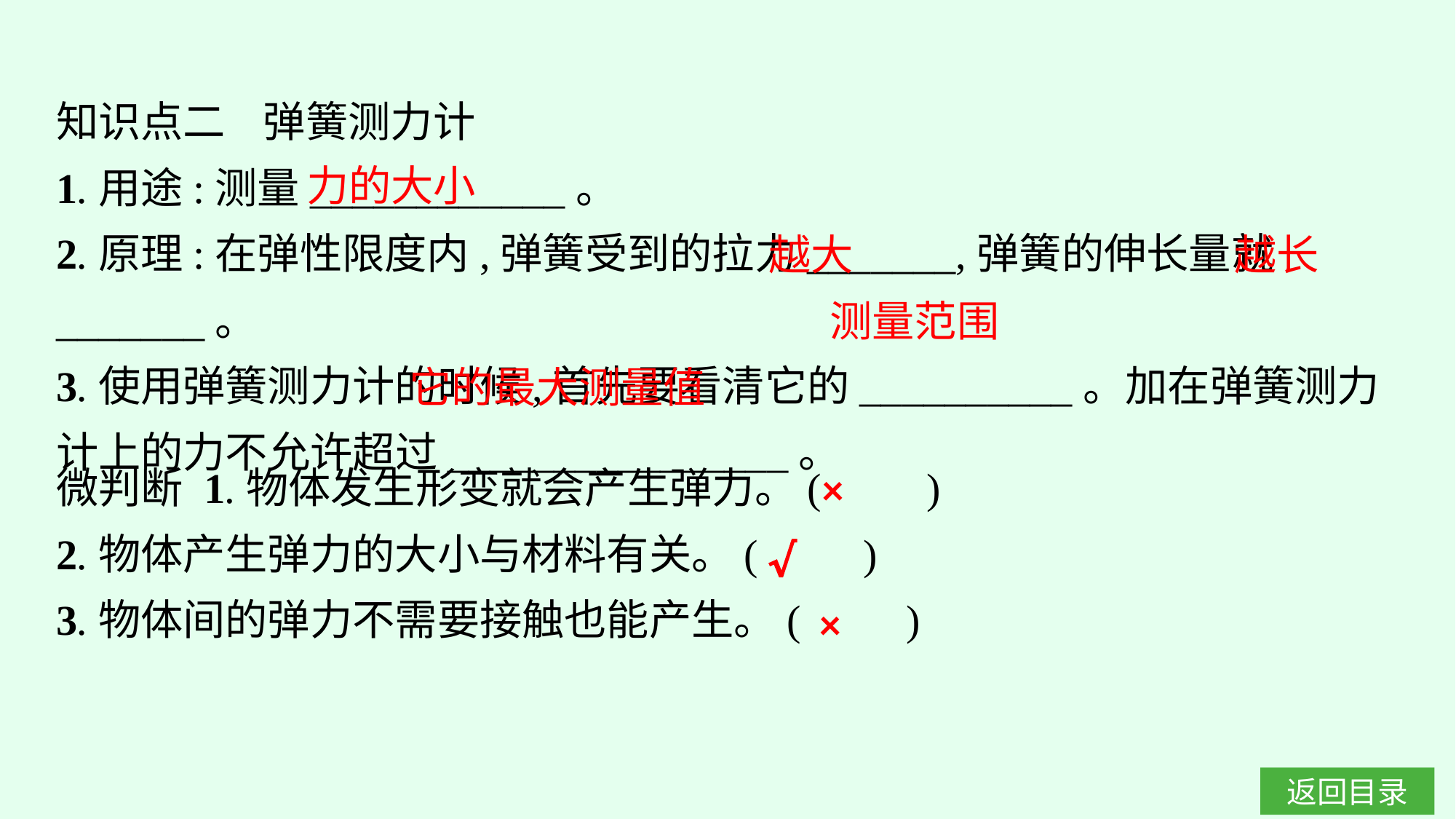

知识点二    弹簧测力计
1.用途:测量____________。
2.原理:在弹性限度内,弹簧受到的拉力_______,弹簧的伸长量就_______。
3.使用弹簧测力计的时候,首先要看清它的__________。加在弹簧测力计上的力不允许超过________________。
力的大小
越长
越大
测量范围
它的最大测量值
微判断 1.物体发生形变就会产生弹力。(　　)
2.物体产生弹力的大小与材料有关。(　　)
3.物体间的弹力不需要接触也能产生。(　　)
×
√
×